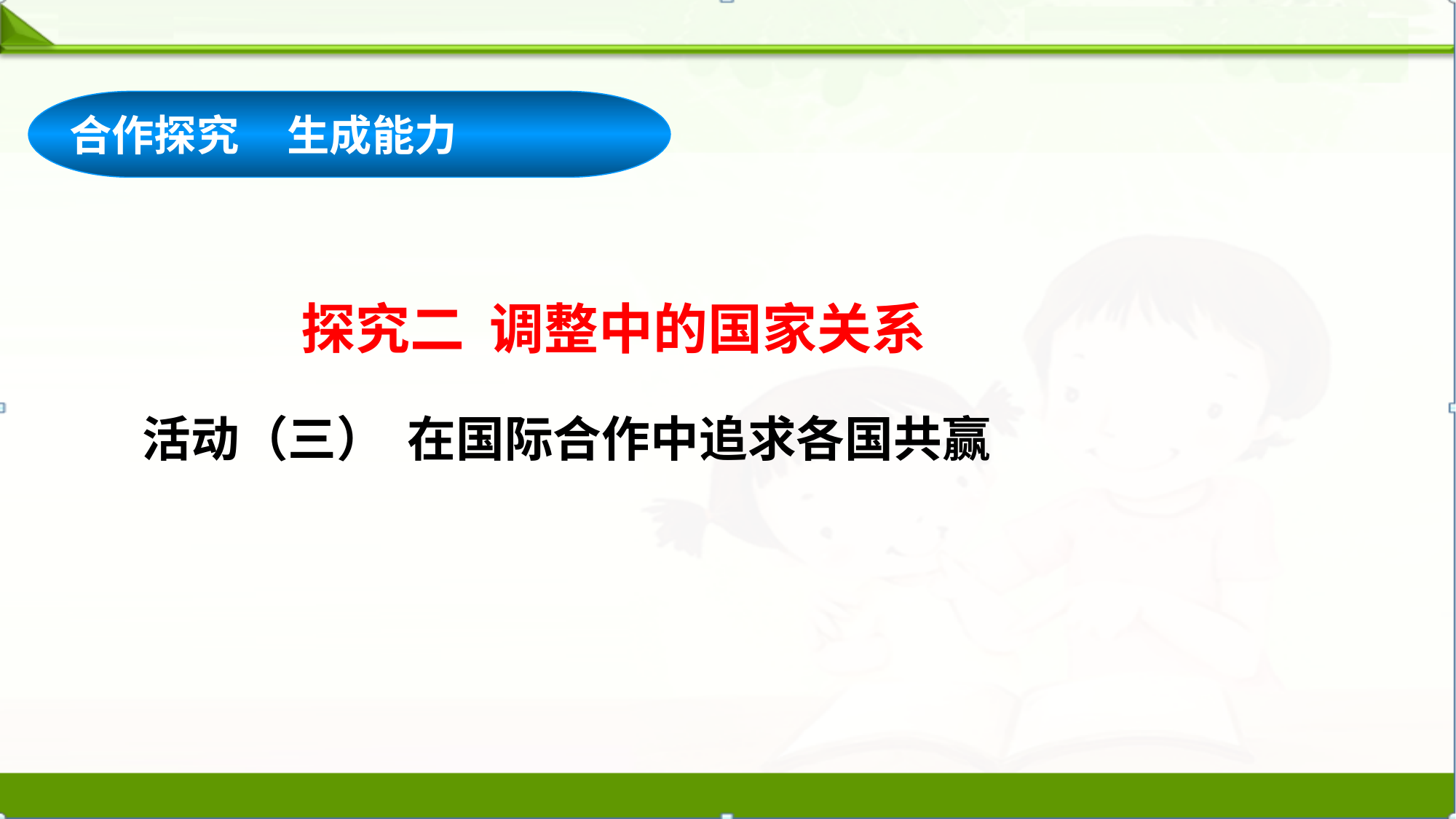

合作探究     生成能力
探究二  调整中的国家关系
活动（三）  在国际合作中追求各国共赢